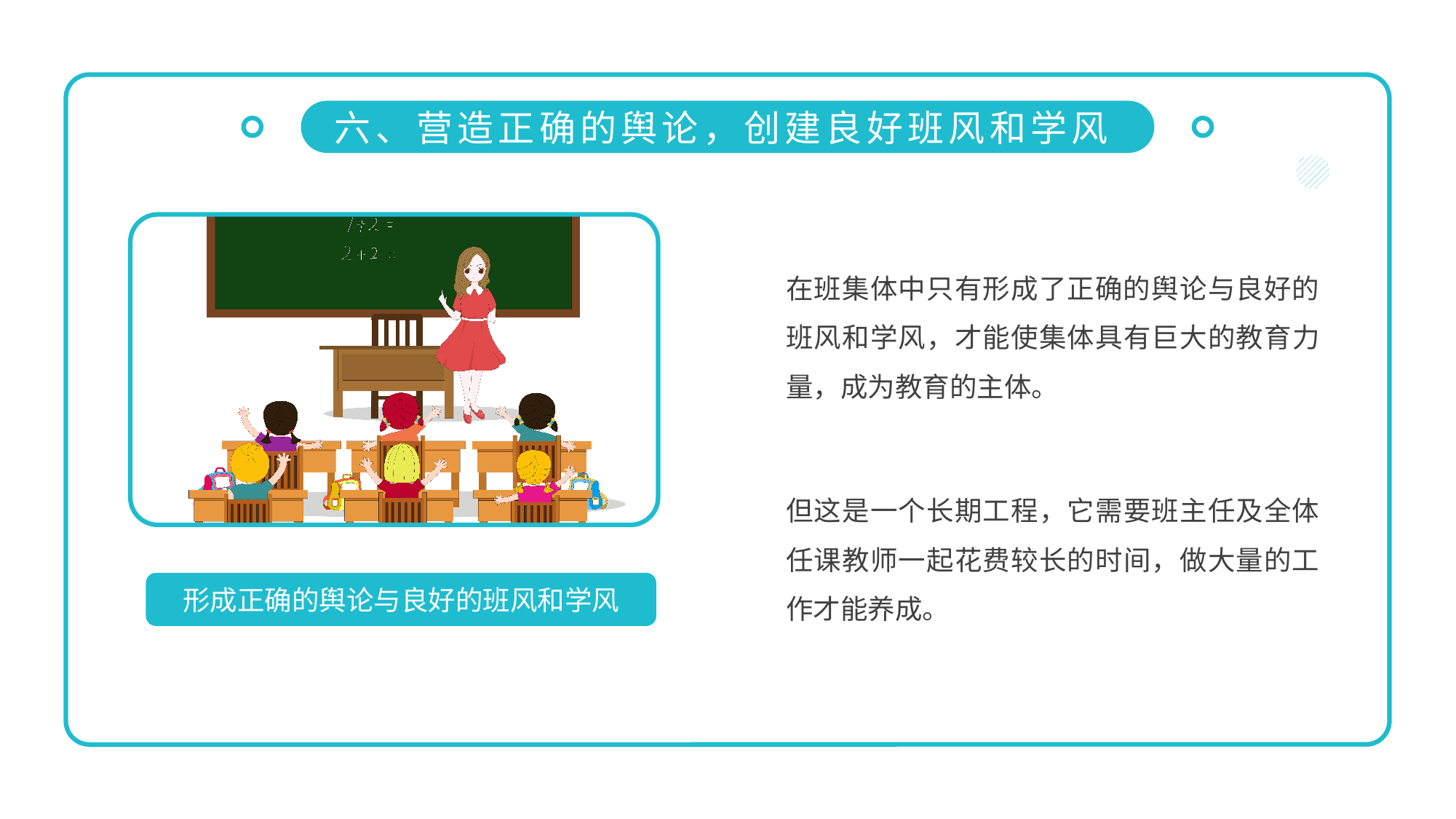

六、营造正确的舆论，创建良好班风和学风

在班集体中只有形成了正确的舆论与良好的班风和学风，才能使集体具有巨大的教育力量，成为教育的主体。
但这是一个长期工程，它需要班主任及全体任课教师一起花费较长的时间，做大量的工作才能养成。
形成正确的舆论与良好的班风和学风